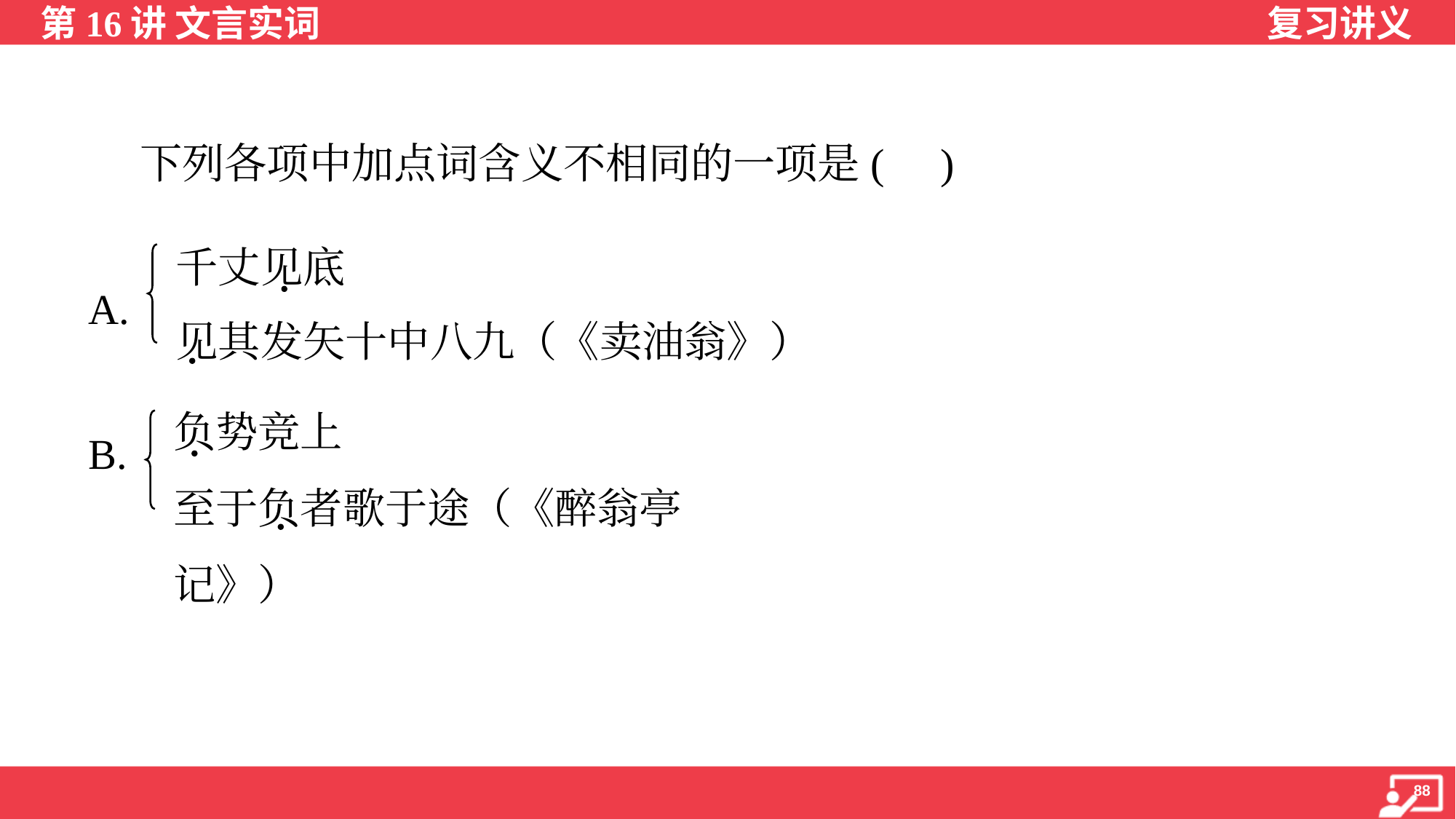

下列各项中加点词含义不相同的一项是(     )
千丈见底
见其发矢十中八九（《卖油翁》）

A.

负势竞上
至于负者歌于途（《醉翁亭记》）
B.